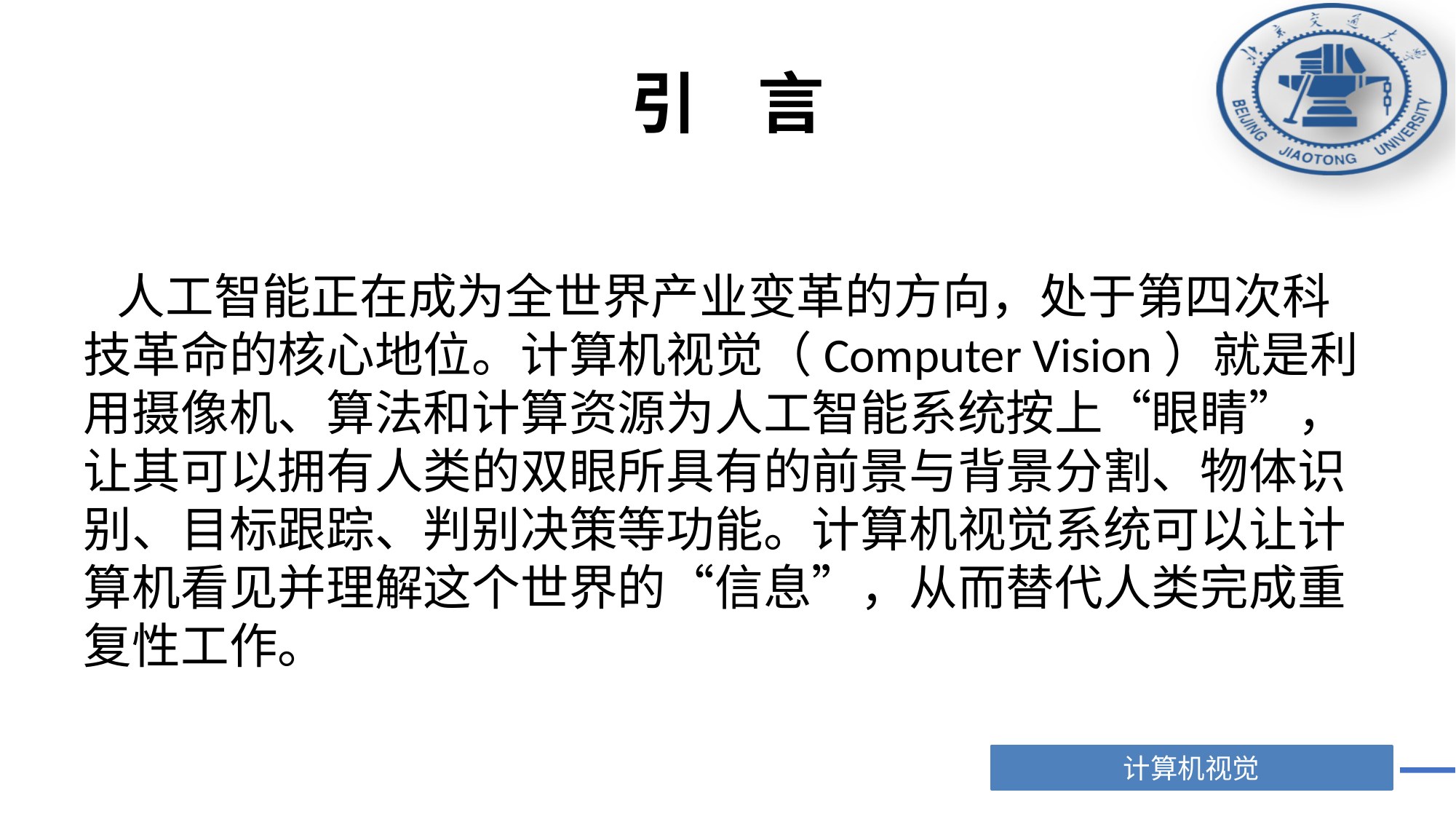

# 引    言

  人工智能正在成为全世界产业变革的方向，处于第四次科技革命的核心地位。计算机视觉（Computer Vision）就是利用摄像机、算法和计算资源为人工智能系统按上“眼睛”，让其可以拥有人类的双眼所具有的前景与背景分割、物体识别、目标跟踪、判别决策等功能。计算机视觉系统可以让计算机看见并理解这个世界的“信息”，从而替代人类完成重复性工作。